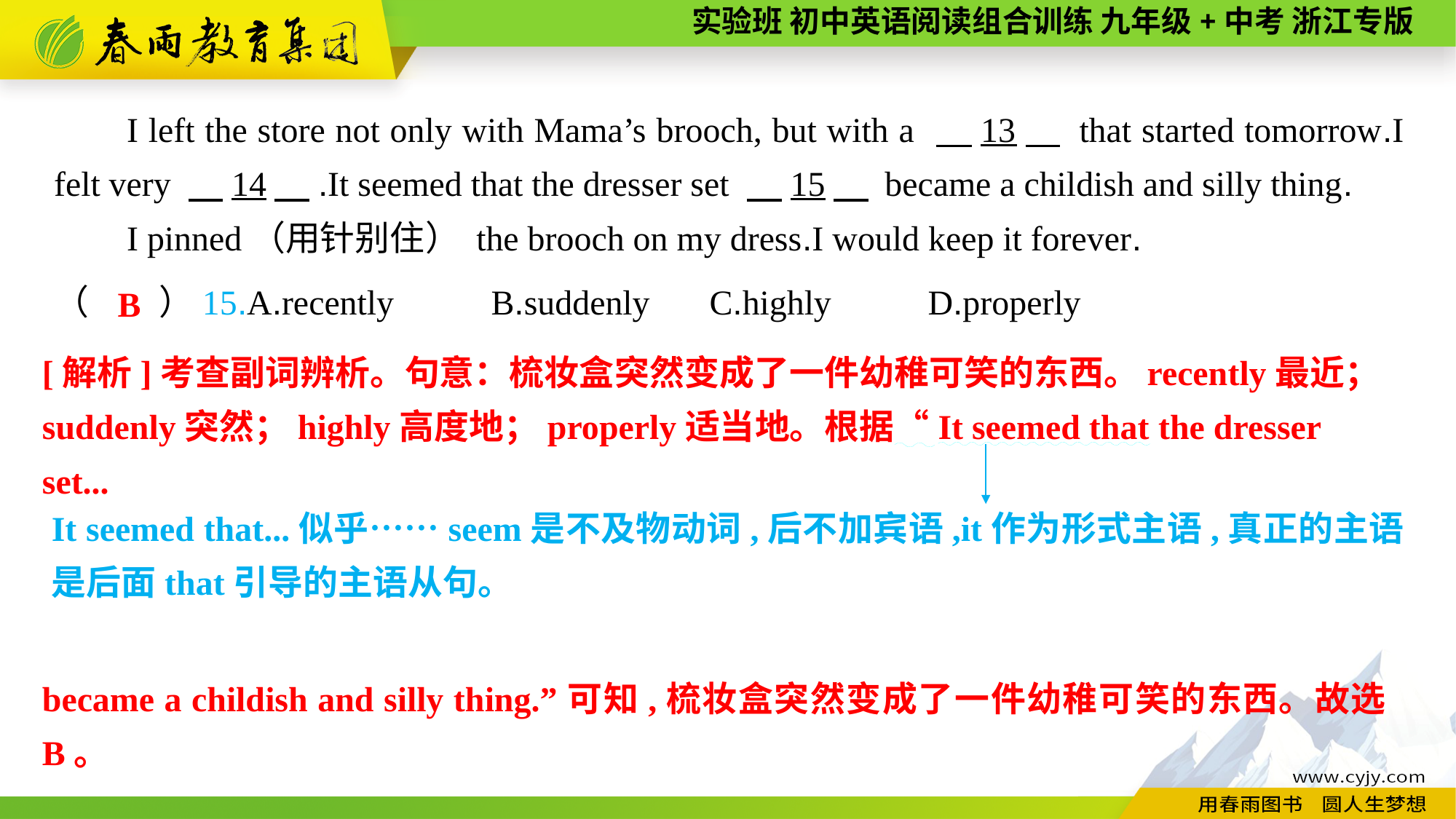

I left the store not only with Mama’s brooch, but with a 　13　 that started tomorrow.I felt very 　14　.It seemed that the dresser set 　15　 became a childish and silly thing.
I pinned（用针别住） the brooch on my dress.I would keep it forever.
（　　）15.A.recently	B.suddenly	C.highly	D.properly
B
[解析]考查副词辨析。句意：梳妆盒突然变成了一件幼稚可笑的东西。recently最近；suddenly突然；highly高度地；properly适当地。根据“It seemed that the dresser set...

became a childish and silly thing.”可知,梳妆盒突然变成了一件幼稚可笑的东西。故选B。
It seemed that...似乎……seem是不及物动词,后不加宾语,it作为形式主语,真正的主语是后面that引导的主语从句。